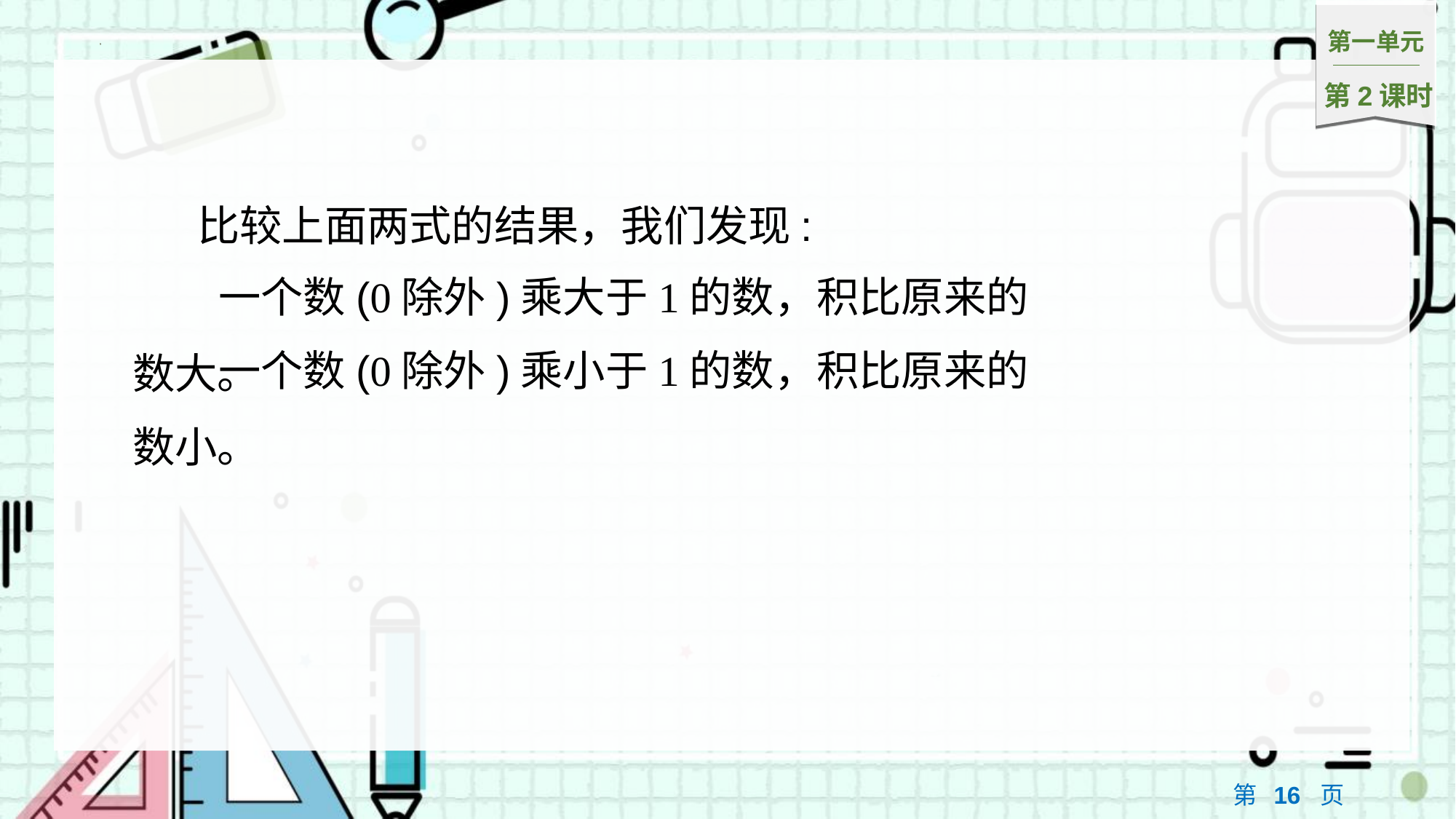

比较上面两式的结果，我们发现:
一个数(0除外)乘大于1的数，积比原来的数大。
一个数(0除外)乘小于1的数，积比原来的数小。